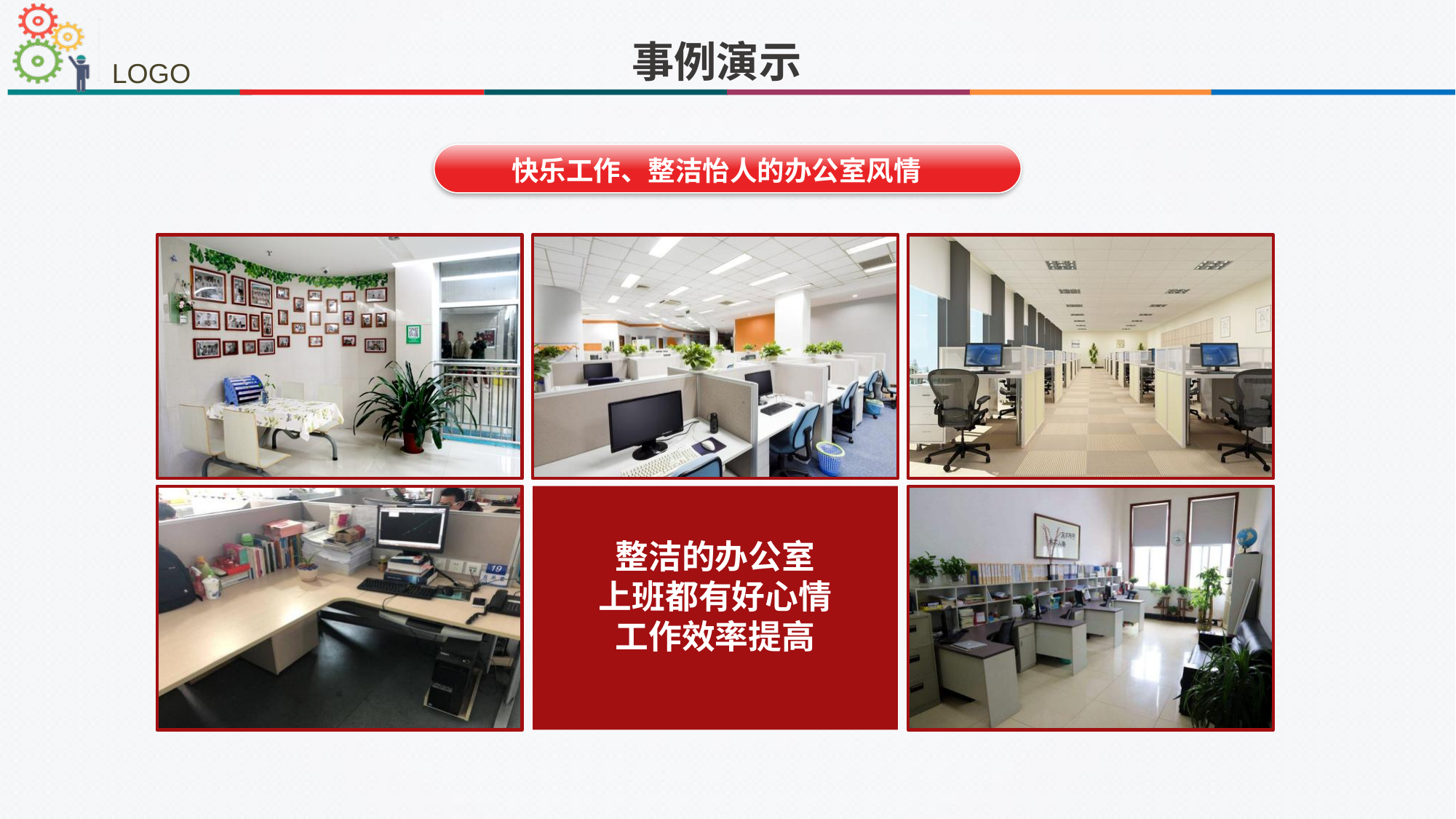

事例演示

快乐工作、整洁怡人的办公室风情

整洁的办公室
上班都有好心情
工作效率提高